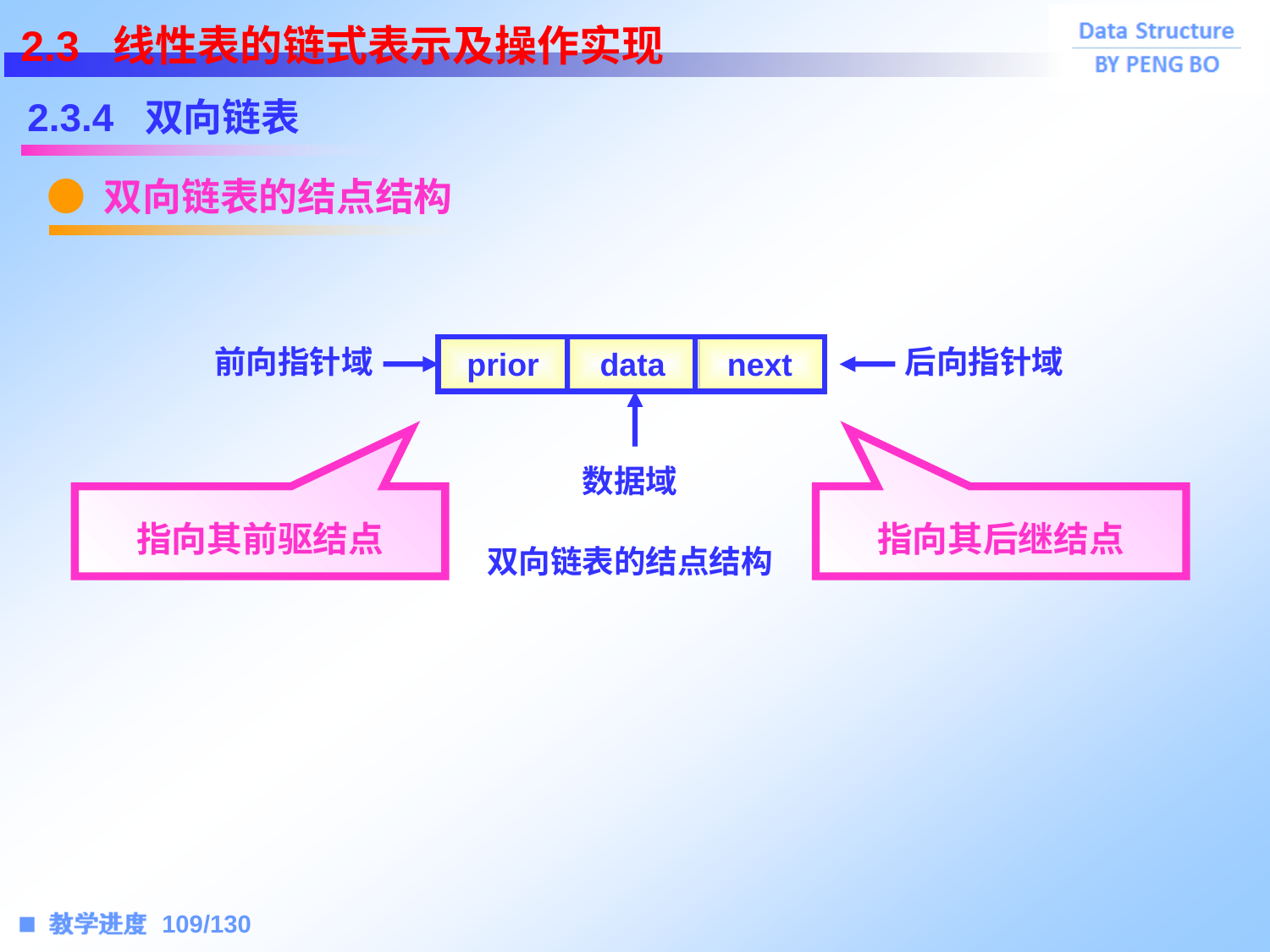

2.3  线性表的链式表示及操作实现

2.3.4  双向链表

● 双向链表的结点结构

prior
data
next
前向指针域
后向指针域

数据域
指向其前驱结点
指向其后继结点
双向链表的结点结构